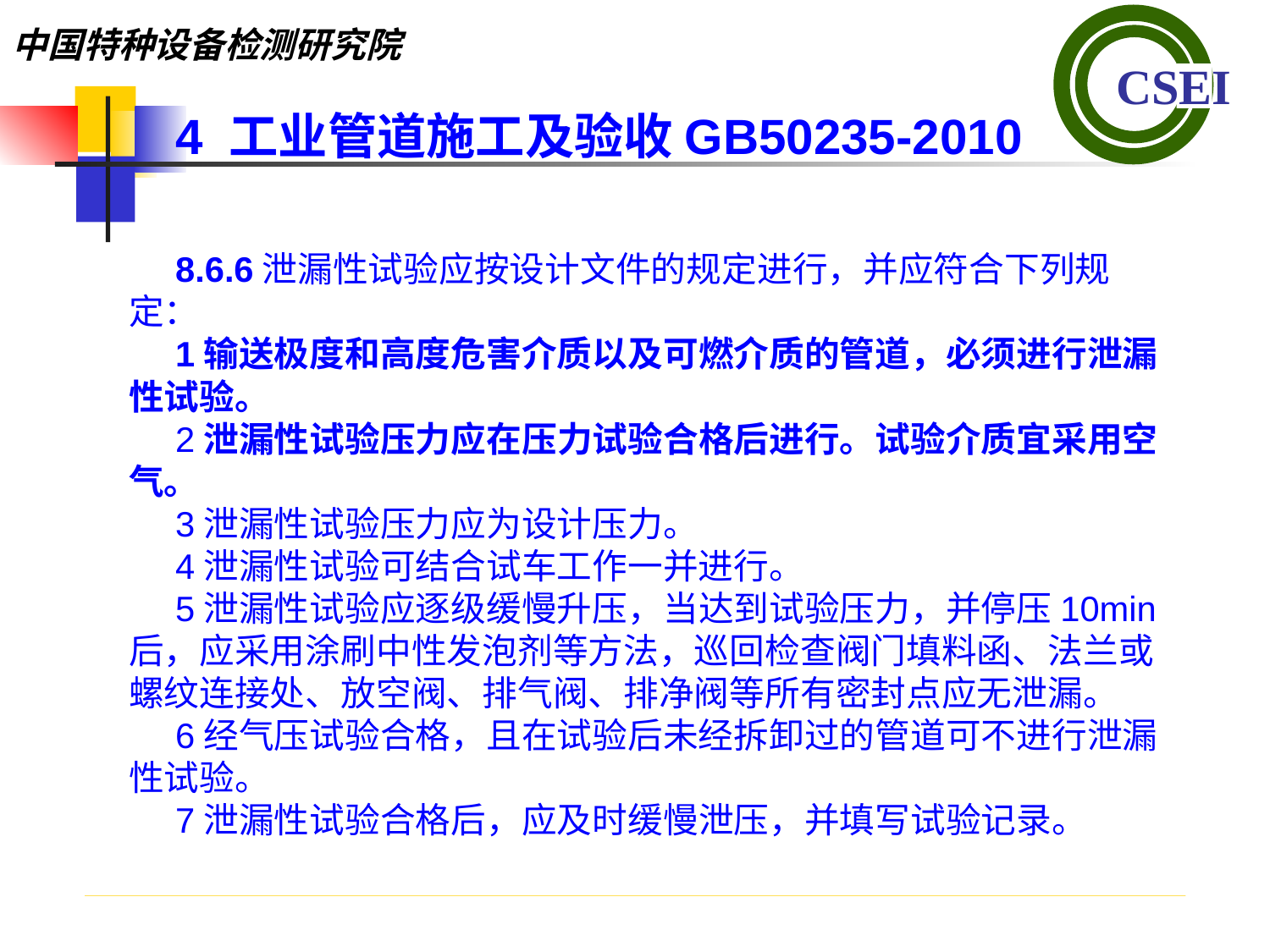

4 工业管道施工及验收GB50235-2010
8.6.6泄漏性试验应按设计文件的规定进行，并应符合下列规定：
1输送极度和高度危害介质以及可燃介质的管道，必须进行泄漏性试验。
2泄漏性试验压力应在压力试验合格后进行。试验介质宜采用空气。
3泄漏性试验压力应为设计压力。
4泄漏性试验可结合试车工作一并进行。
5泄漏性试验应逐级缓慢升压，当达到试验压力，并停压10min后，应采用涂刷中性发泡剂等方法，巡回检查阀门填料函、法兰或螺纹连接处、放空阀、排气阀、排净阀等所有密封点应无泄漏。
6经气压试验合格，且在试验后未经拆卸过的管道可不进行泄漏性试验。
7泄漏性试验合格后，应及时缓慢泄压，并填写试验记录。